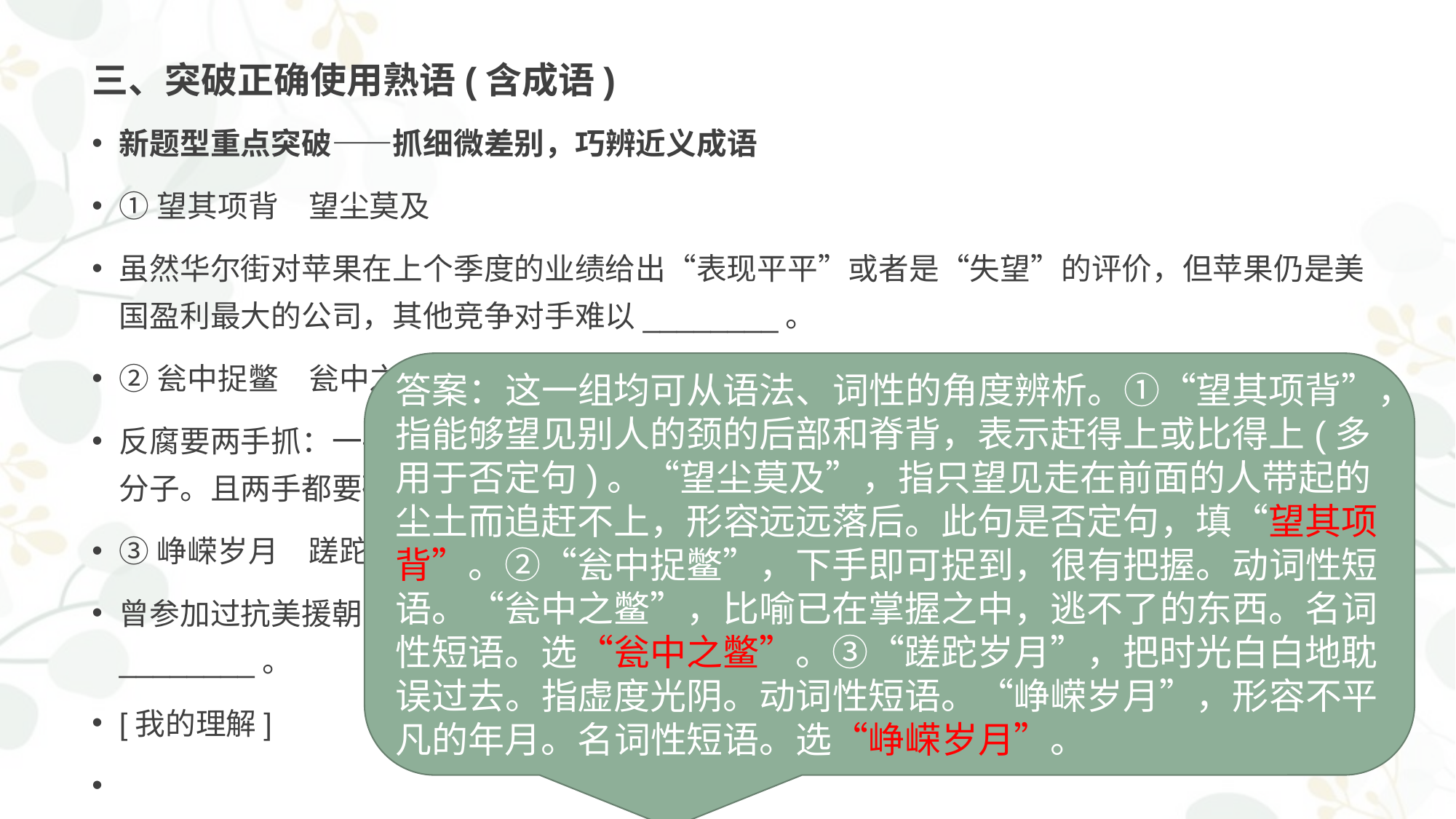

# 三、突破正确使用熟语(含成语)
新题型重点突破——抓细微差别，巧辨近义成语
①望其项背　望尘莫及
虽然华尔街对苹果在上个季度的业绩给出“表现平平”或者是“失望”的评价，但苹果仍是美国盈利最大的公司，其他竞争对手难以________。
②瓮中捉鳖　瓮中之鳖
反腐要两手抓：一手抓“________”，抓国内腐败分子；一手抓“亡羊”，抓境外潜逃腐败分子。且两手都要硬，让贪官无处藏身。
③峥嵘岁月　蹉跎岁月
曾参加过抗美援朝战争的老兵们共聚长春万达国际影城，一同观看《英雄儿女》，缅怀那段________。
[我的理解]

答案：这一组均可从语法、词性的角度辨析。①“望其项背”，指能够望见别人的颈的后部和脊背，表示赶得上或比得上(多用于否定句)。“望尘莫及”，指只望见走在前面的人带起的尘土而追赶不上，形容远远落后。此句是否定句，填“望其项背”。②“瓮中捉鳖”，下手即可捉到，很有把握。动词性短语。“瓮中之鳖”，比喻已在掌握之中，逃不了的东西。名词性短语。选“瓮中之鳖”。③“蹉跎岁月”，把时光白白地耽误过去。指虚度光阴。动词性短语。“峥嵘岁月”，形容不平凡的年月。名词性短语。选“峥嵘岁月”。